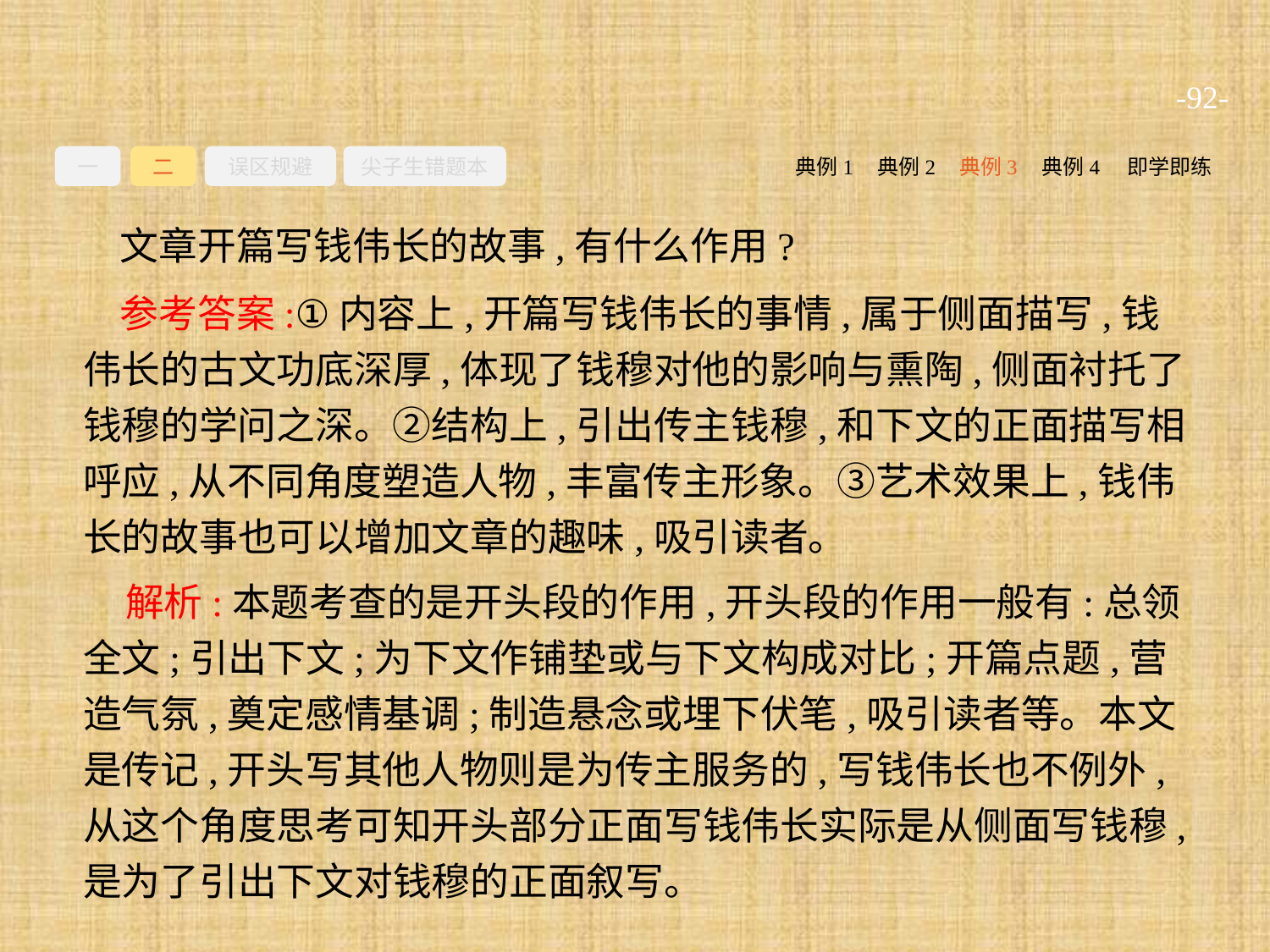

-92-
一
二
误区规避
尖子生错题本
典例2
典例3
典例4
即学即练
典例1
文章开篇写钱伟长的故事,有什么作用?
参考答案:①内容上,开篇写钱伟长的事情,属于侧面描写,钱伟长的古文功底深厚,体现了钱穆对他的影响与熏陶,侧面衬托了钱穆的学问之深。②结构上,引出传主钱穆,和下文的正面描写相呼应,从不同角度塑造人物,丰富传主形象。③艺术效果上,钱伟长的故事也可以增加文章的趣味,吸引读者。
解析:本题考查的是开头段的作用,开头段的作用一般有:总领全文;引出下文;为下文作铺垫或与下文构成对比;开篇点题,营造气氛,奠定感情基调;制造悬念或埋下伏笔,吸引读者等。本文是传记,开头写其他人物则是为传主服务的,写钱伟长也不例外,从这个角度思考可知开头部分正面写钱伟长实际是从侧面写钱穆,是为了引出下文对钱穆的正面叙写。